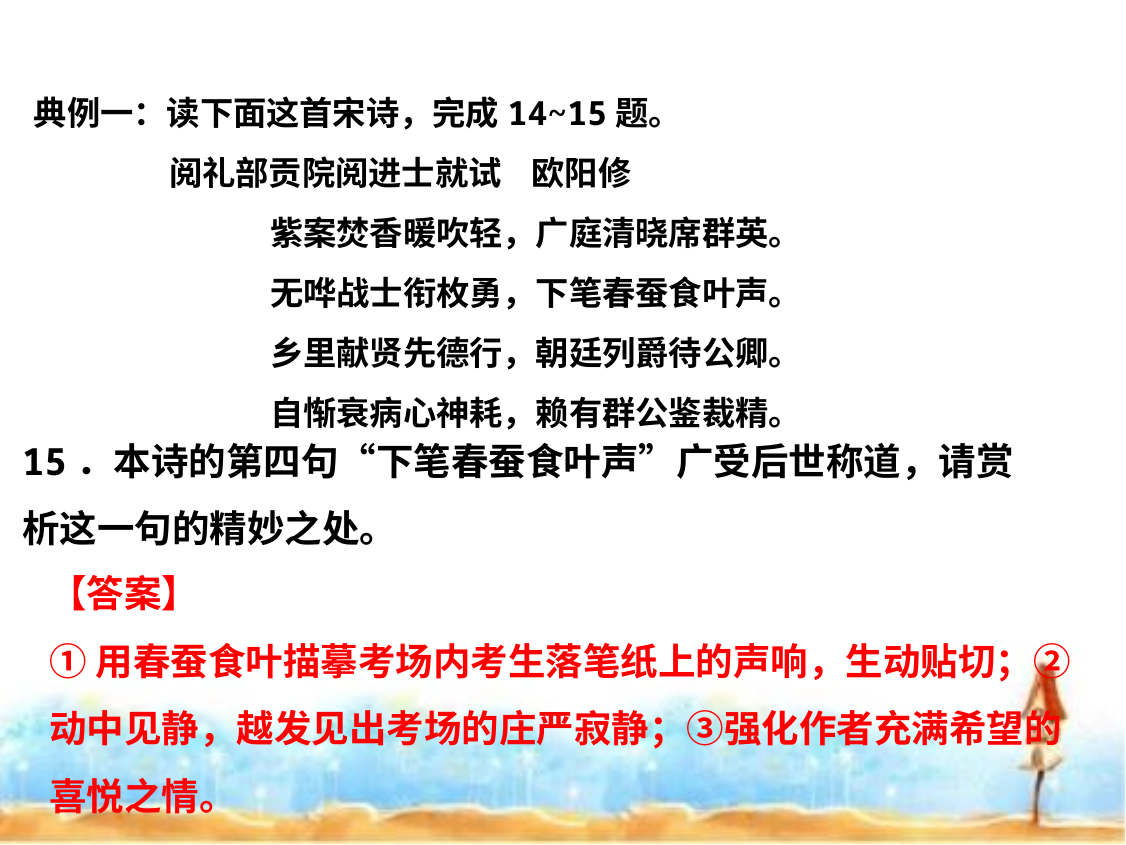

典例一：读下面这首宋诗，完成14~15题。
                 阅礼部贡院阅进士就试    欧阳修
紫案焚香暖吹轻，广庭清晓席群英。
无哗战士衔枚勇，下笔春蚕食叶声。
乡里献贤先德行，朝廷列爵待公卿。
自惭衰病心神耗，赖有群公鉴裁精。
15．本诗的第四句“下笔春蚕食叶声”广受后世称道，请赏析这一句的精妙之处。
【答案】
①用春蚕食叶描摹考场内考生落笔纸上的声响，生动贴切；②动中见静，越发见出考场的庄严寂静；③强化作者充满希望的喜悦之情。